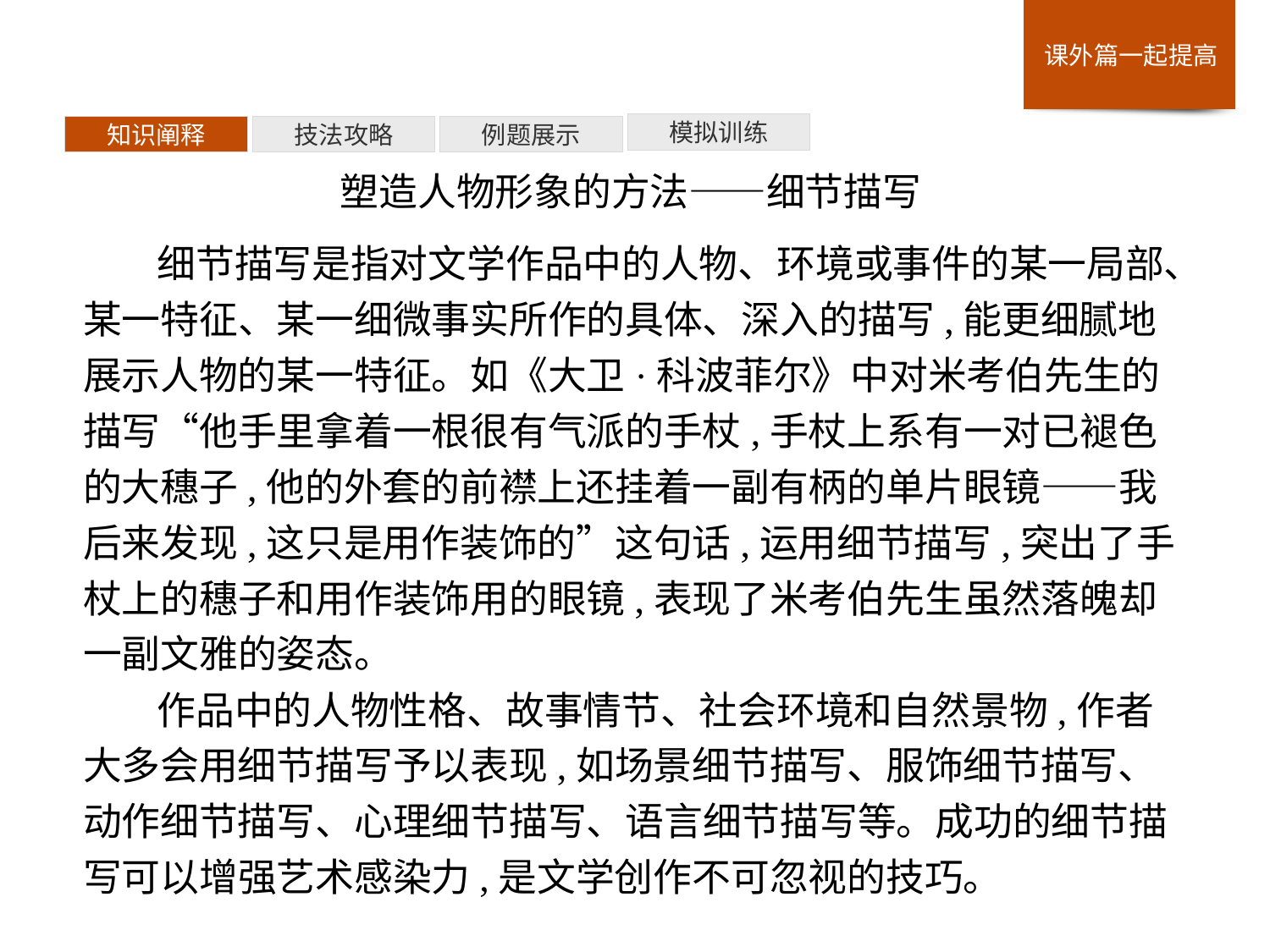

模拟训练
例题展示
技法攻略
知识阐释
塑造人物形象的方法——细节描写
细节描写是指对文学作品中的人物、环境或事件的某一局部、某一特征、某一细微事实所作的具体、深入的描写,能更细腻地展示人物的某一特征。如《大卫·科波菲尔》中对米考伯先生的描写“他手里拿着一根很有气派的手杖,手杖上系有一对已褪色的大穗子,他的外套的前襟上还挂着一副有柄的单片眼镜——我后来发现,这只是用作装饰的”这句话,运用细节描写,突出了手杖上的穗子和用作装饰用的眼镜,表现了米考伯先生虽然落魄却一副文雅的姿态。
作品中的人物性格、故事情节、社会环境和自然景物,作者大多会用细节描写予以表现,如场景细节描写、服饰细节描写、动作细节描写、心理细节描写、语言细节描写等。成功的细节描写可以增强艺术感染力,是文学创作不可忽视的技巧。